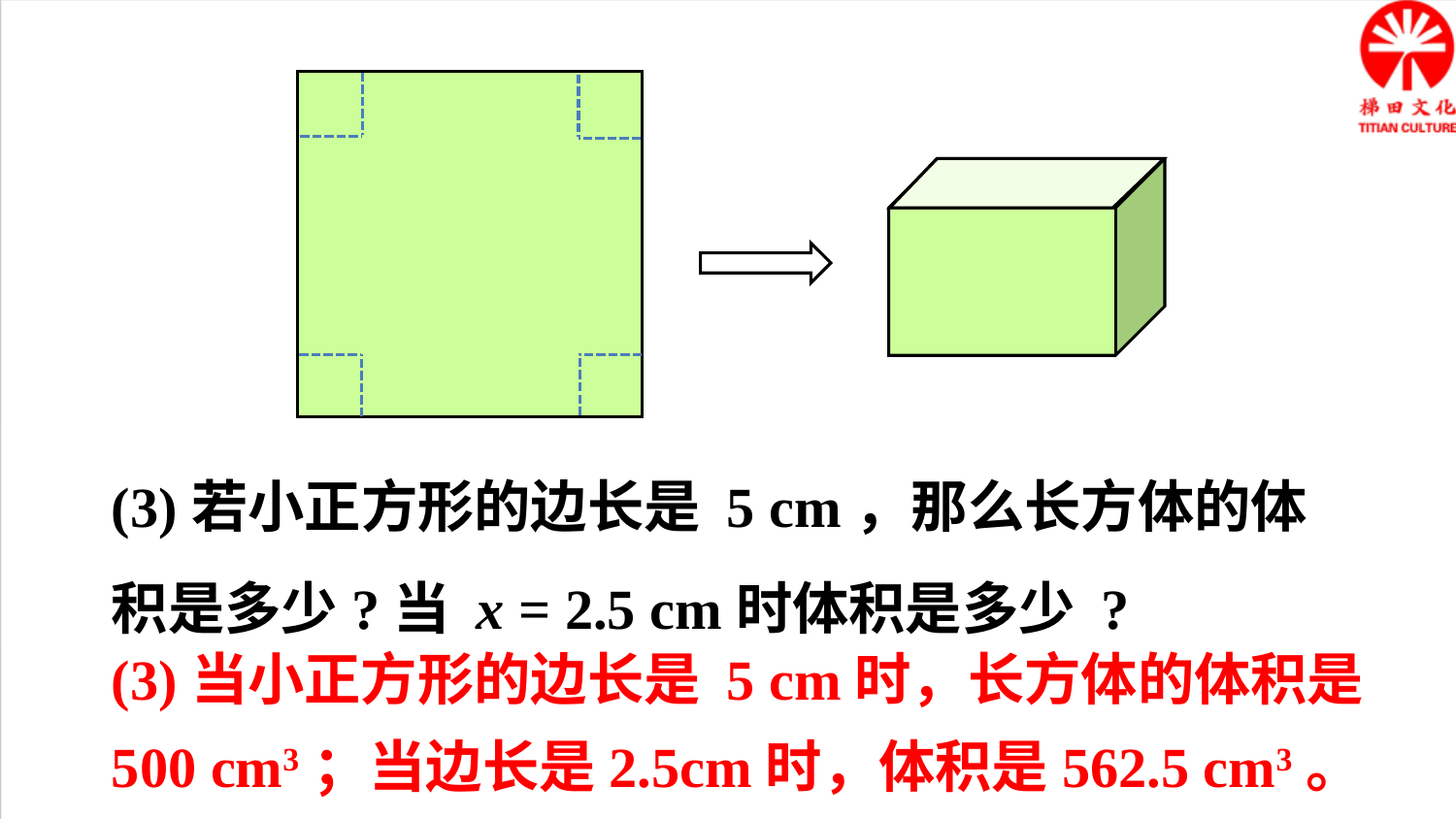

(3)若小正方形的边长是 5 cm，那么长方体的体积是多少?当 x = 2.5 cm时体积是多少 ?
(3)当小正方形的边长是 5 cm时，长方体的体积是500 cm3；当边长是2.5cm时，体积是562.5 cm3。